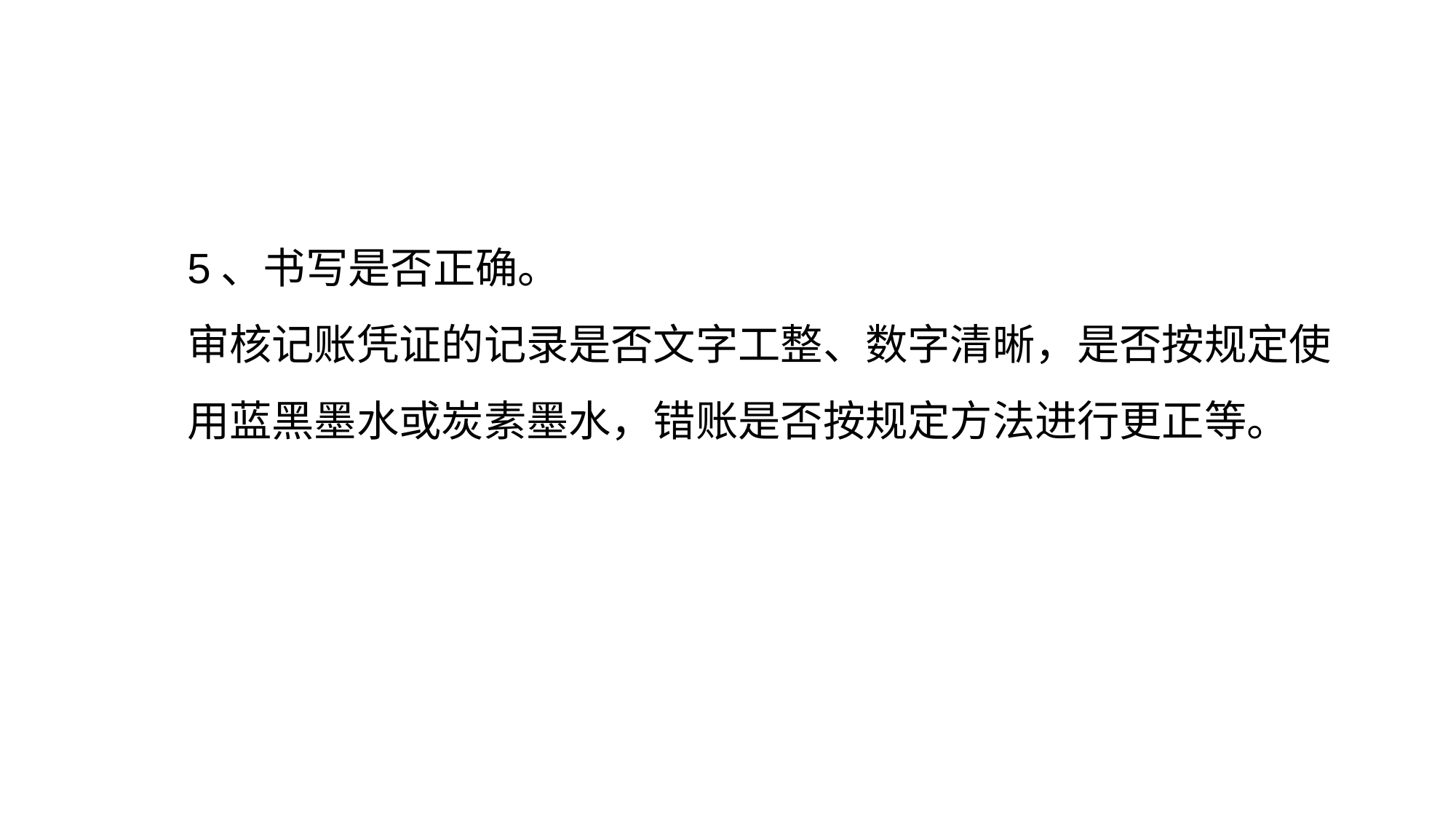

5、书写是否正确。
审核记账凭证的记录是否文字工整、数字清晰，是否按规定使用蓝黑墨水或炭素墨水，错账是否按规定方法进行更正等。